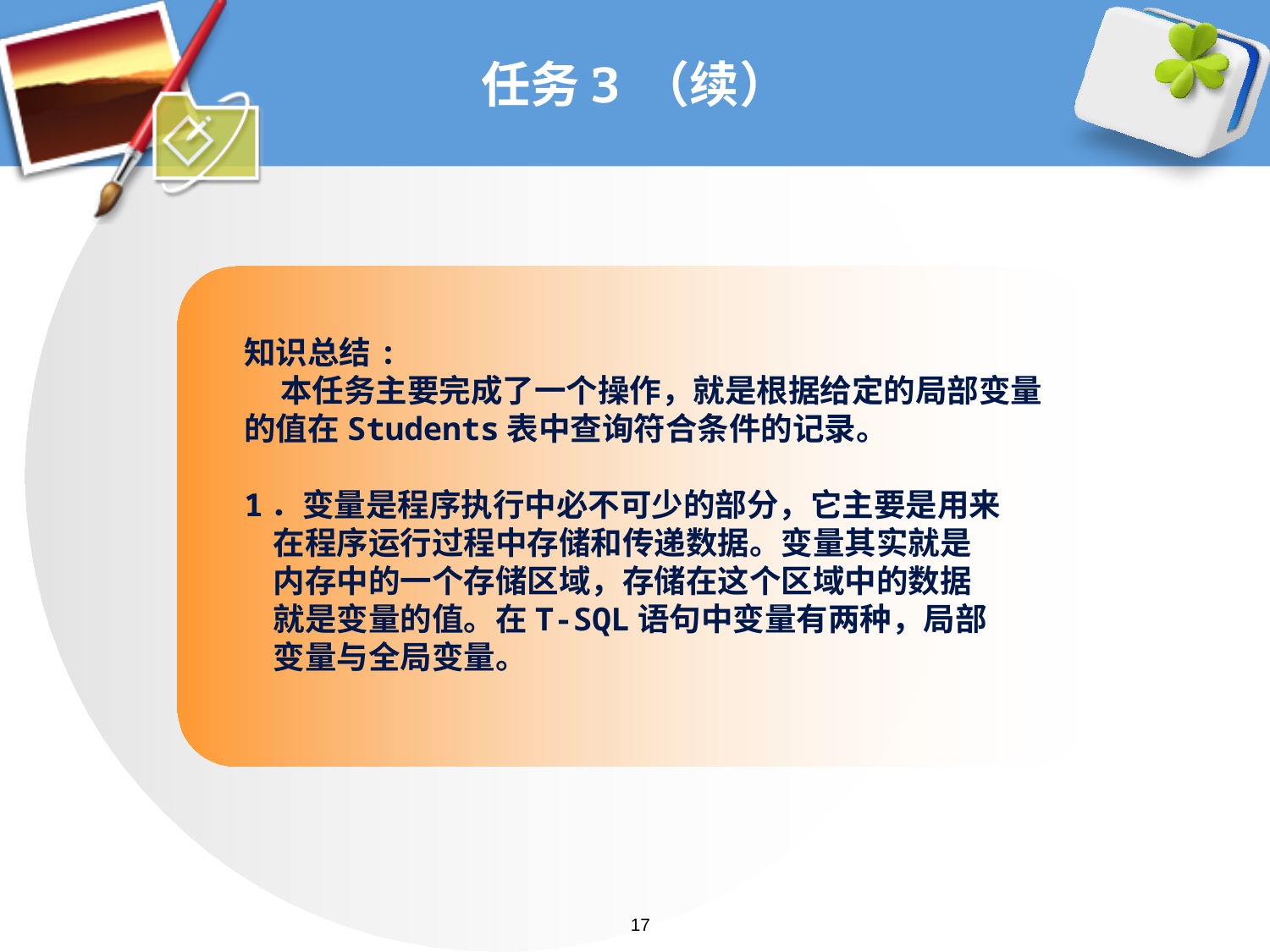

# 任务3 （续）

知识总结:
    本任务主要完成了一个操作，就是根据给定的局部变量的值在Students表中查询符合条件的记录。

1．变量是程序执行中必不可少的部分，它主要是用来
   在程序运行过程中存储和传递数据。变量其实就是
   内存中的一个存储区域，存储在这个区域中的数据
   就是变量的值。在T-SQL语句中变量有两种，局部
   变量与全局变量。
17